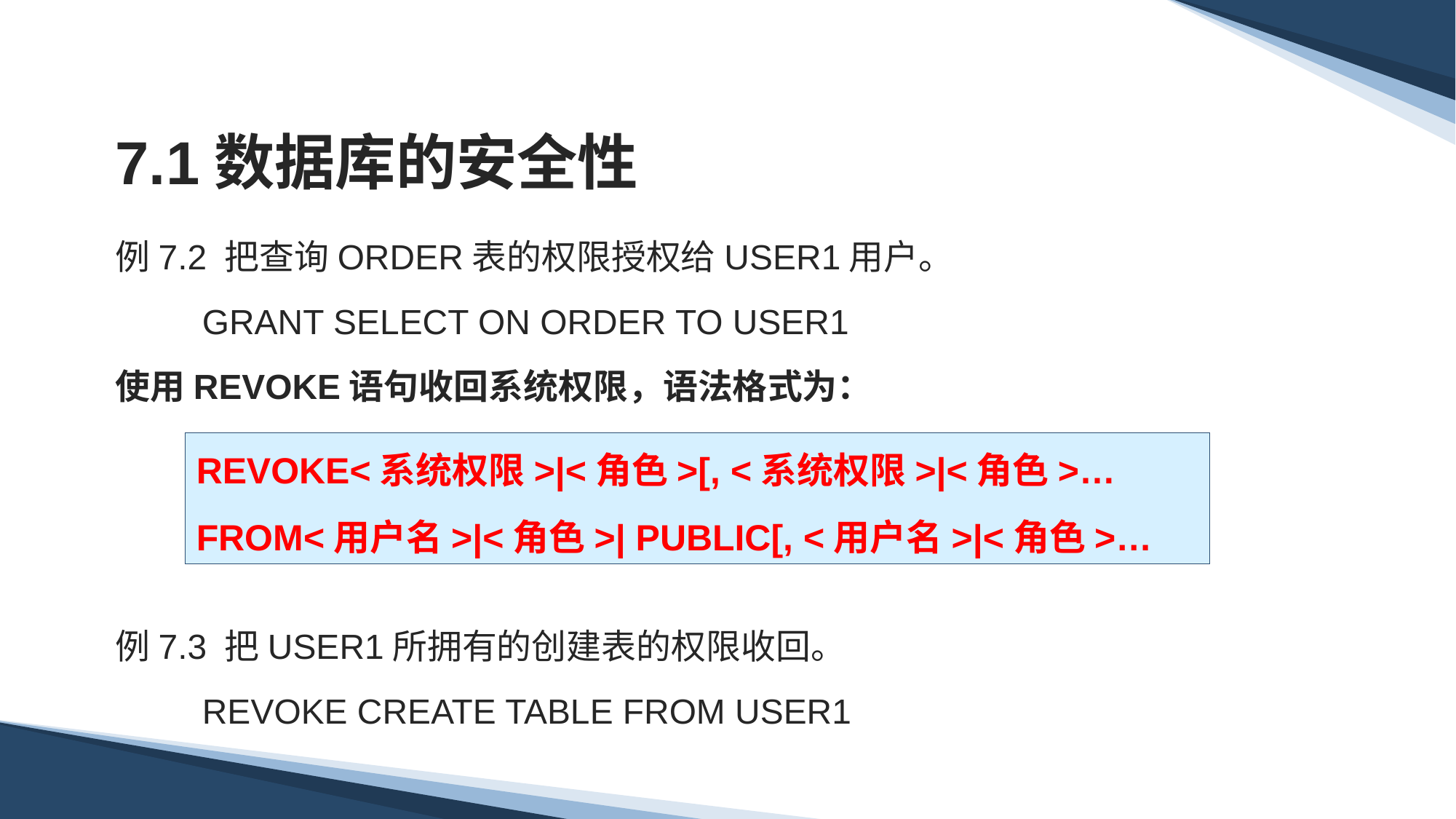

# 7.1数据库的安全性
例7.2 把查询ORDER表的权限授权给USER1用户。
         GRANT SELECT ON ORDER TO USER1
使用REVOKE语句收回系统权限，语法格式为：

例7.3 把USER1所拥有的创建表的权限收回。
         REVOKE CREATE TABLE FROM USER1

REVOKE<系统权限>|<角色>[, <系统权限>|<角色>…
FROM<用户名>|<角色>| PUBLIC[, <用户名>|<角色>…